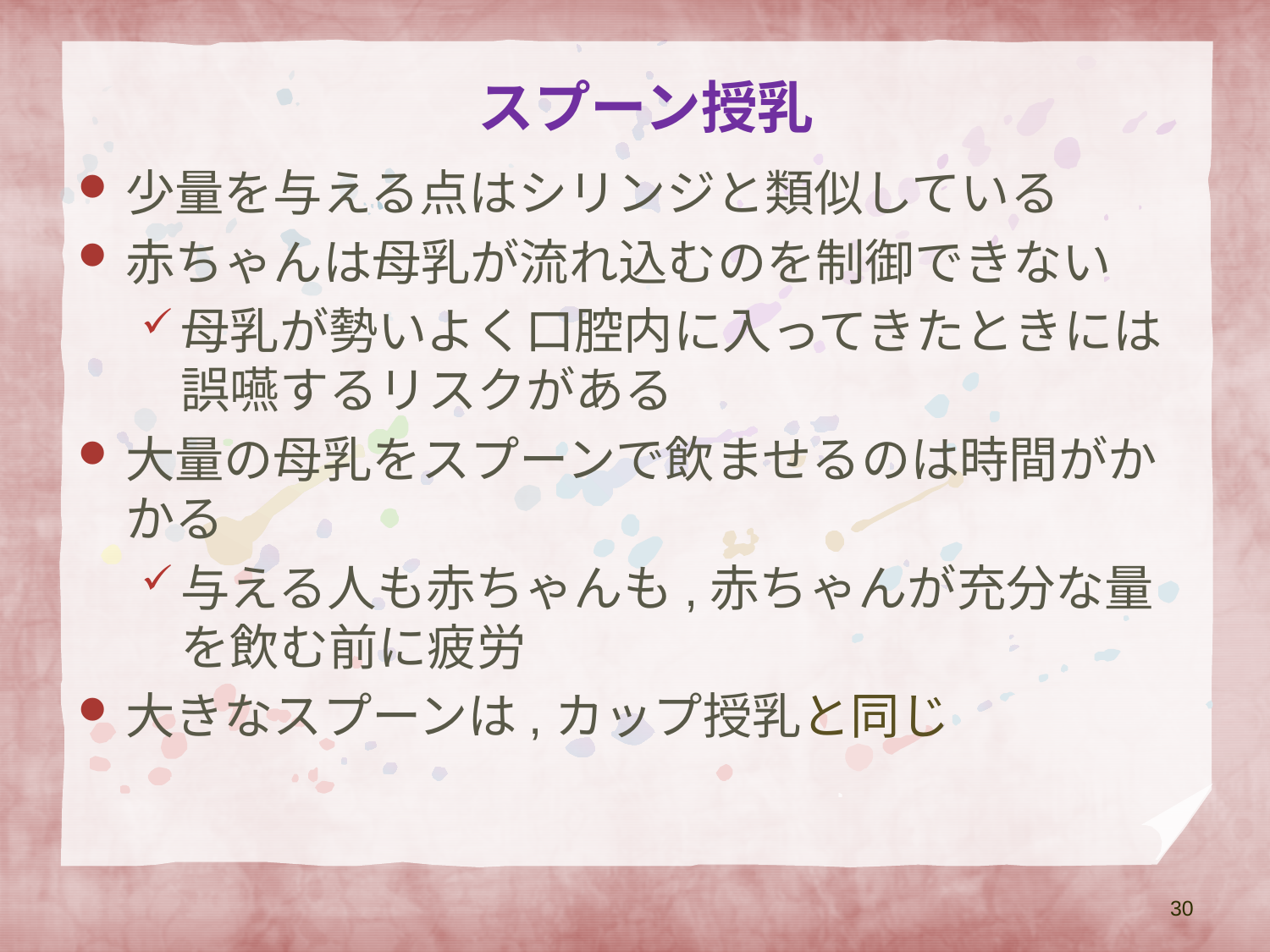

# スプーン授乳
少量を与える点はシリンジと類似している
赤ちゃんは母乳が流れ込むのを制御できない
母乳が勢いよく口腔内に入ってきたときには誤嚥するリスクがある
大量の母乳をスプーンで飲ませるのは時間がかかる
与える人も赤ちゃんも,赤ちゃんが充分な量を飲む前に疲労
大きなスプーンは,カップ授乳と同じ

30